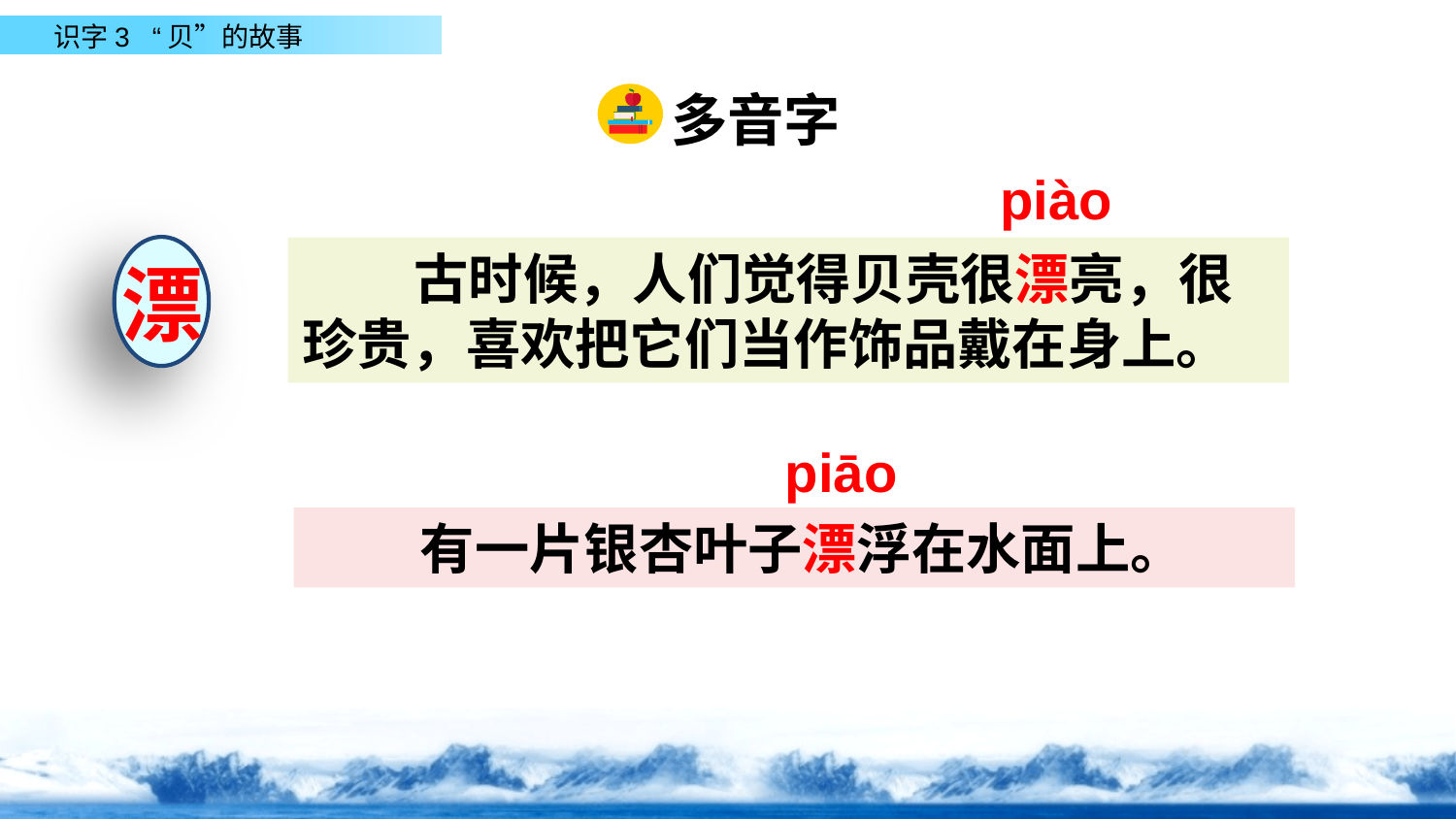

多音字

 piào

        古时候，人们觉得贝壳很漂亮，很珍贵，喜欢把它们当作饰品戴在身上。
漂
piāo
        有一片银杏叶子漂浮在水面上。